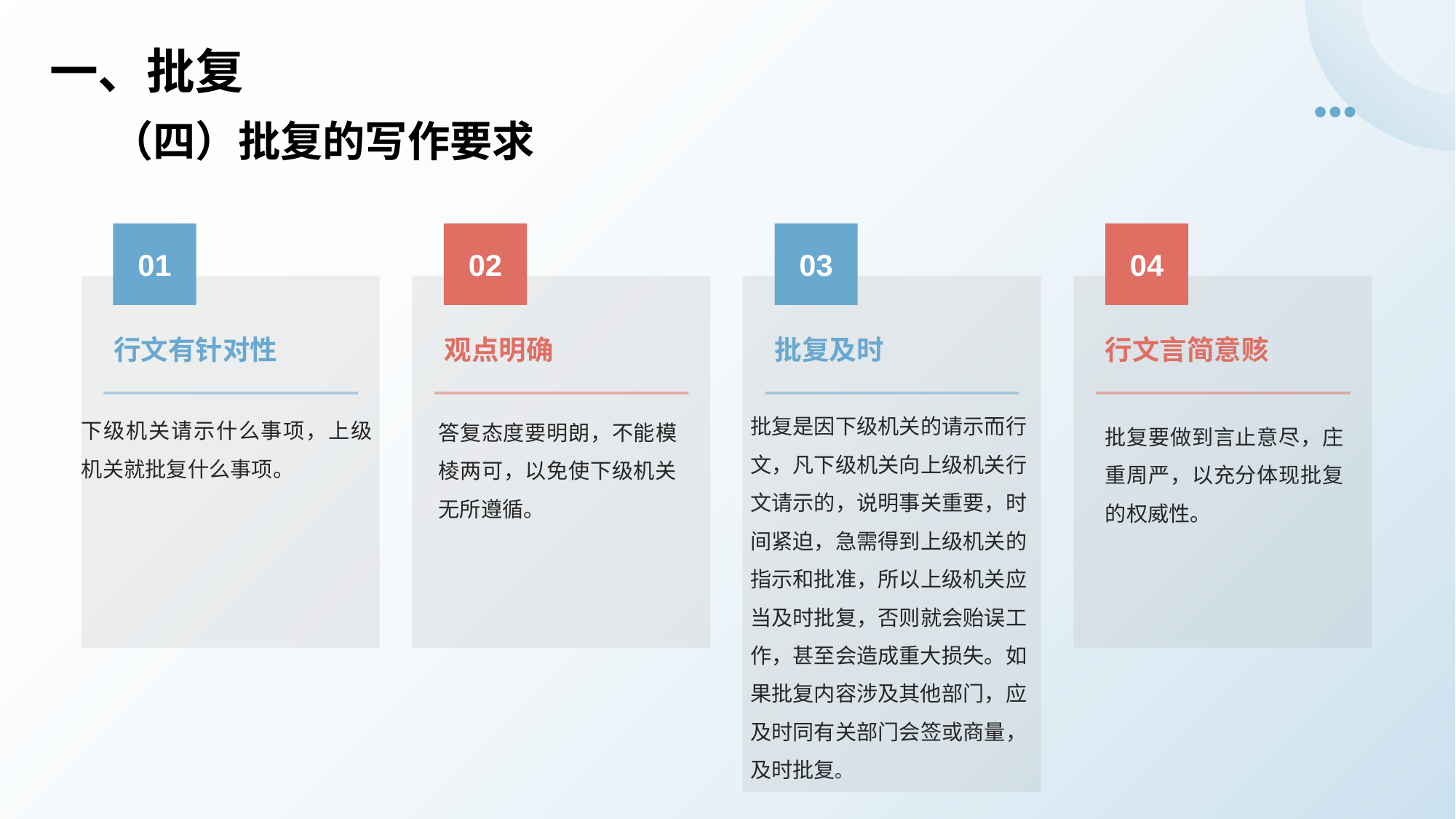

# 一、批复
（四）批复的写作要求
01
03
02
04

行文有针对性
批复及时
观点明确
行文言简意赅
批复是因下级机关的请示而行文，凡下级机关向上级机关行文请示的，说明事关重要，时间紧迫，急需得到上级机关的指示和批准，所以上级机关应当及时批复，否则就会贻误工作，甚至会造成重大损失。如果批复内容涉及其他部门，应及时同有关部门会签或商量，及时批复。
下级机关请示什么事项，上级机关就批复什么事项。
答复态度要明朗，不能模棱两可，以免使下级机关无所遵循。
批复要做到言止意尽，庄重周严，以充分体现批复的权威性。